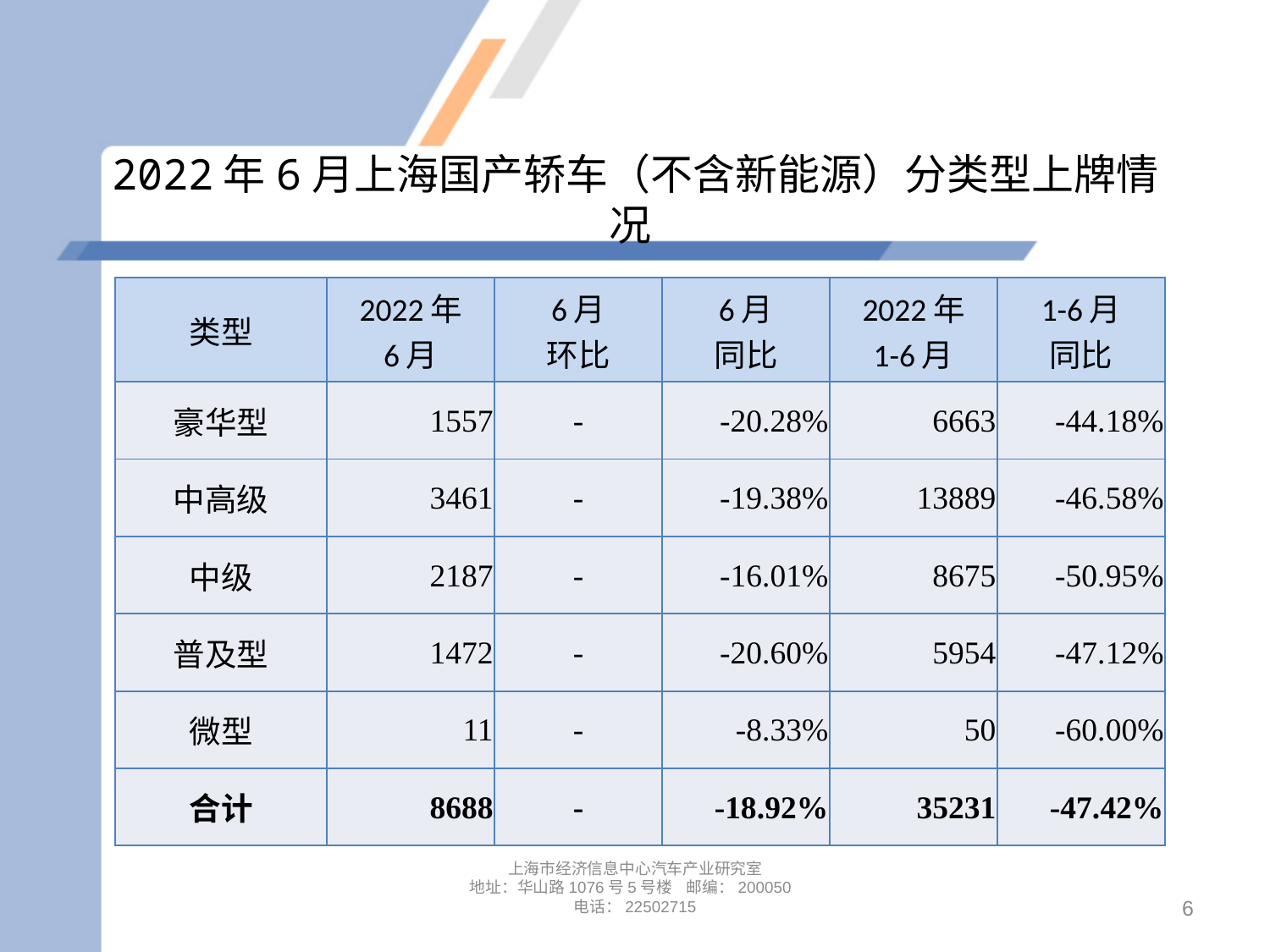

# 2022年6月上海国产轿车（不含新能源）分类型上牌情况
| 类型 | 2022年 6月 | 6月 环比 | 6月 同比 | 2022年 1-6月 | 1-6月 同比 |
| --- | --- | --- | --- | --- | --- |
| 豪华型 | 1557 | - | -20.28% | 6663 | -44.18% |
| 中高级 | 3461 | - | -19.38% | 13889 | -46.58% |
| 中级 | 2187 | - | -16.01% | 8675 | -50.95% |
| 普及型 | 1472 | - | -20.60% | 5954 | -47.12% |
| 微型 | 11 | - | -8.33% | 50 | -60.00% |
| 合计 | 8688 | - | -18.92% | 35231 | -47.42% |
上海市经济信息中心汽车产业研究室
地址：华山路1076号5号楼    邮编：200050
电话：22502715

6